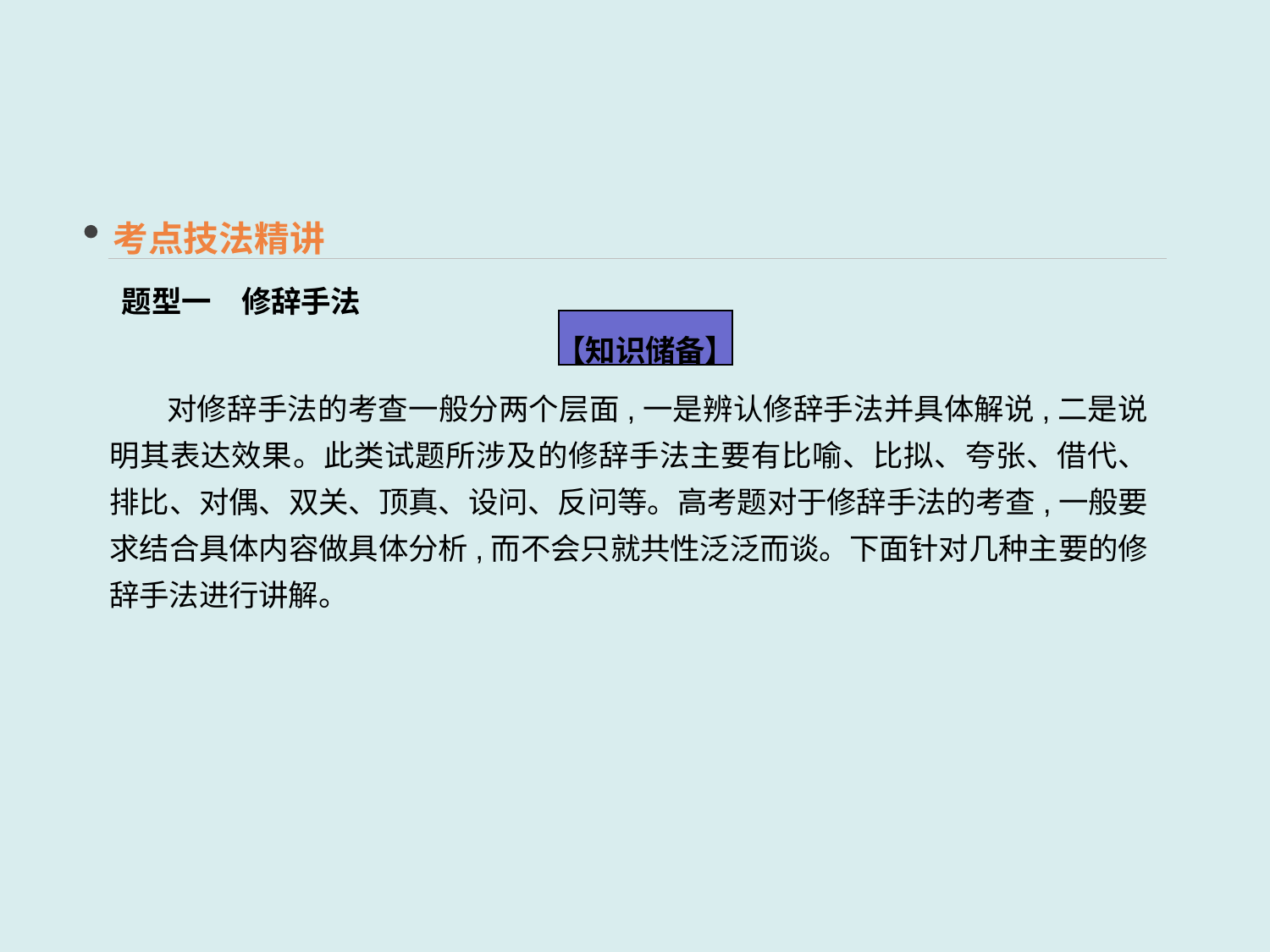

考点技法精讲

题型一　修辞手法

【知识储备】

       对修辞手法的考查一般分两个层面,一是辨认修辞手法并具体解说,二是说明其表达效果。此类试题所涉及的修辞手法主要有比喻、比拟、夸张、借代、排比、对偶、双关、顶真、设问、反问等。高考题对于修辞手法的考查,一般要求结合具体内容做具体分析,而不会只就共性泛泛而谈。下面针对几种主要的修辞手法进行讲解。